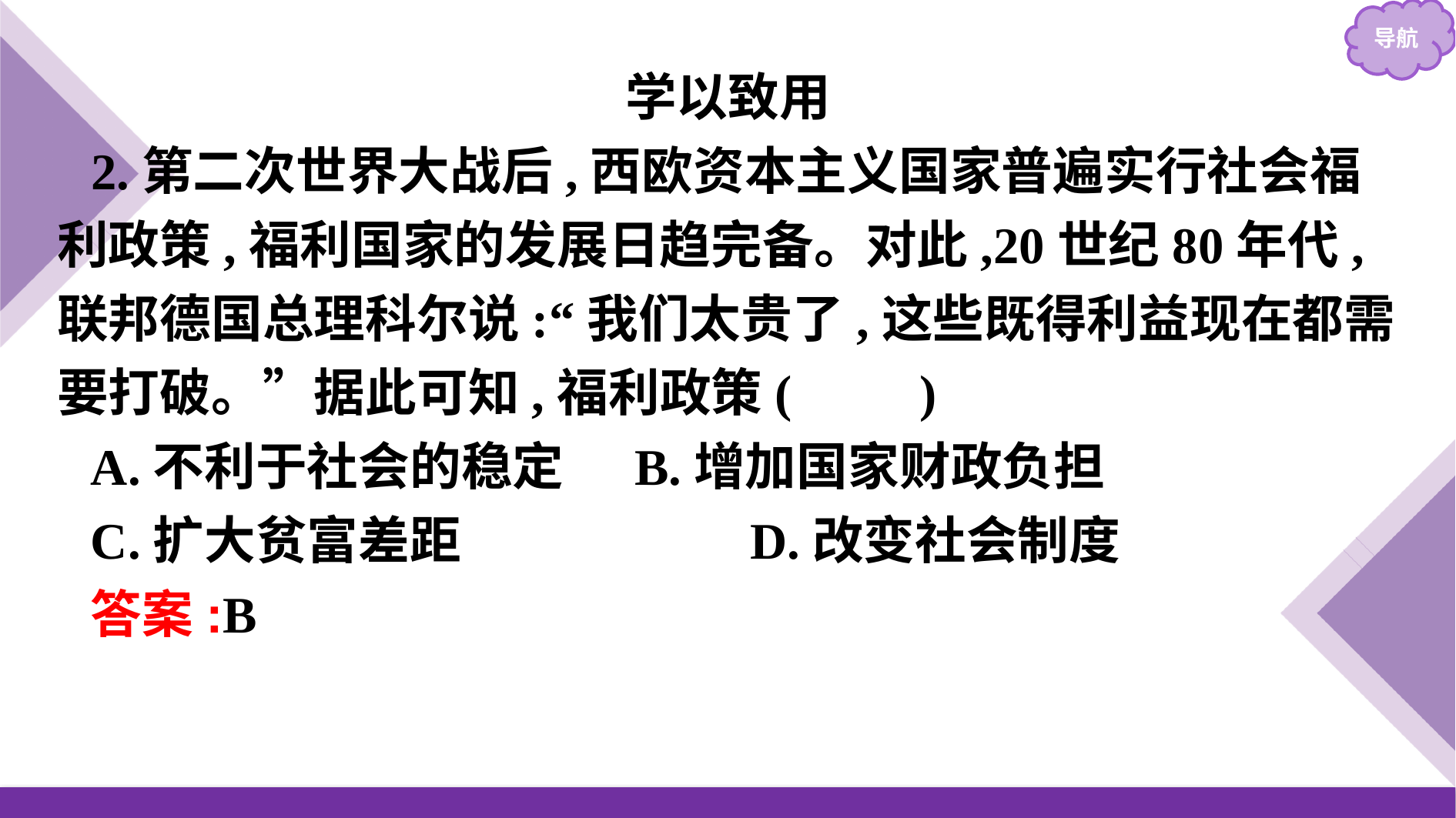

学以致用
2.第二次世界大战后,西欧资本主义国家普遍实行社会福利政策,福利国家的发展日趋完备。对此,20世纪80年代,联邦德国总理科尔说:“我们太贵了,这些既得利益现在都需要打破。”据此可知,福利政策(　　)
A.不利于社会的稳定　	B.增加国家财政负担
C.扩大贫富差距			D.改变社会制度
答案:B